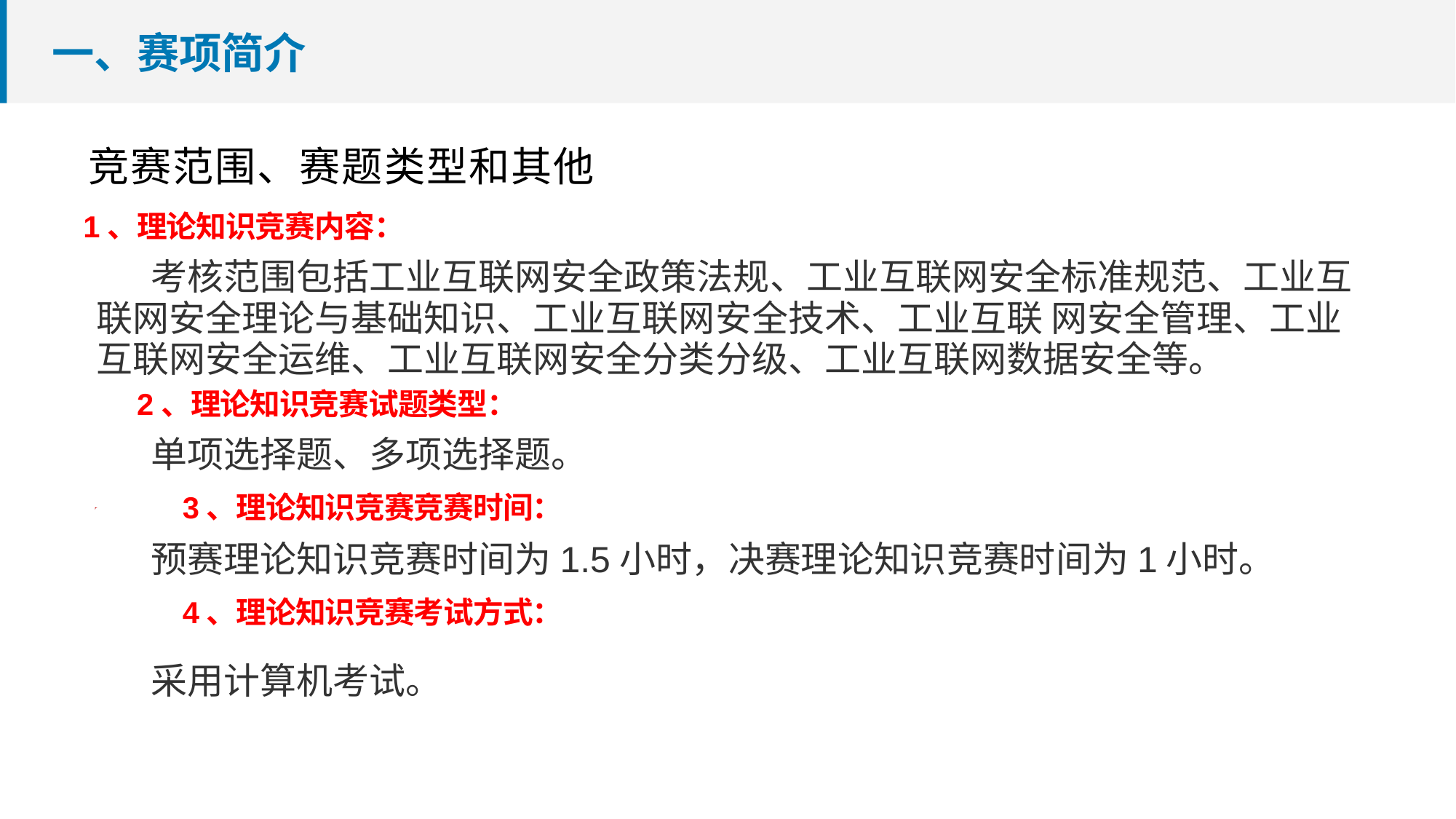

# 一、赛项简介

竞赛范围、赛题类型和其他

     1、理论知识竞赛内容：
考核范围包括工业互联网安全政策法规、工业互联网安全标准规范、工业互联网安全理论与基础知识、工业互联网安全技术、工业互联 网安全管理、工业互联网安全运维、工业互联网安全分类分级、工业互联网数据安全等。
     2、理论知识竞赛试题类型：
单项选择题、多项选择题。
	3、理论知识竞赛竞赛时间：
预赛理论知识竞赛时间为1.5小时，决赛理论知识竞赛时间为1小时。
	4、理论知识竞赛考试方式：

采用计算机考试。